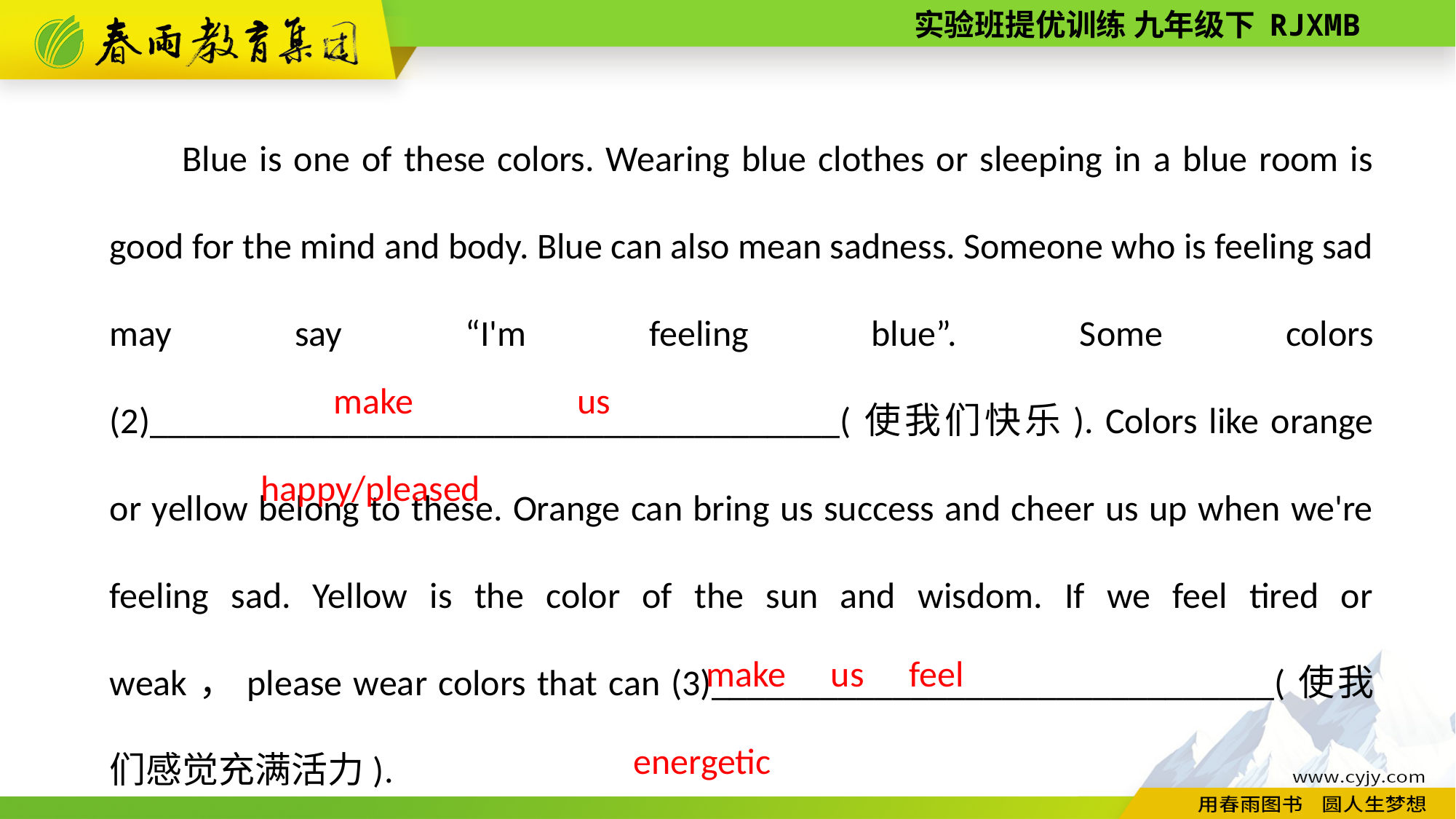

Blue is one of these colors. Wearing blue clothes or sleeping in a blue room is good for the mind and body. Blue can also mean sadness. Someone who is feeling sad may say “I'm feeling blue”. Some colors (2)______________________________________(使我们快乐). Colors like orange or yellow belong to these. Orange can bring us success and cheer us up when we're feeling sad. Yellow is the color of the sun and wisdom. If we feel tired or weak，please wear colors that can (3)_______________________________(使我们感觉充满活力).
make us happy/pleased
make us feel energetic